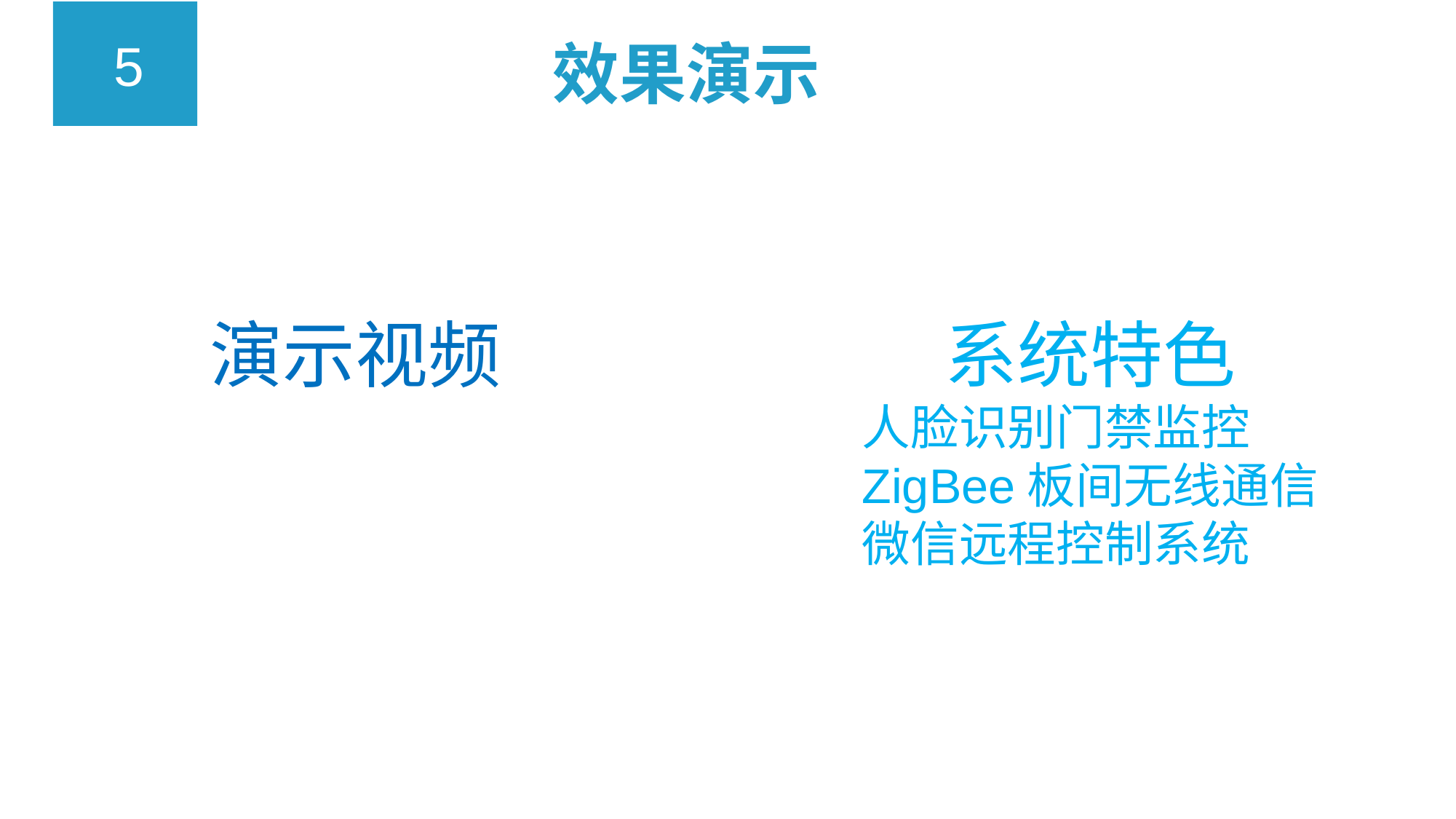

5
效果演示
    系统特色
人脸识别门禁监控
ZigBee板间无线通信
微信远程控制系统
演示视频